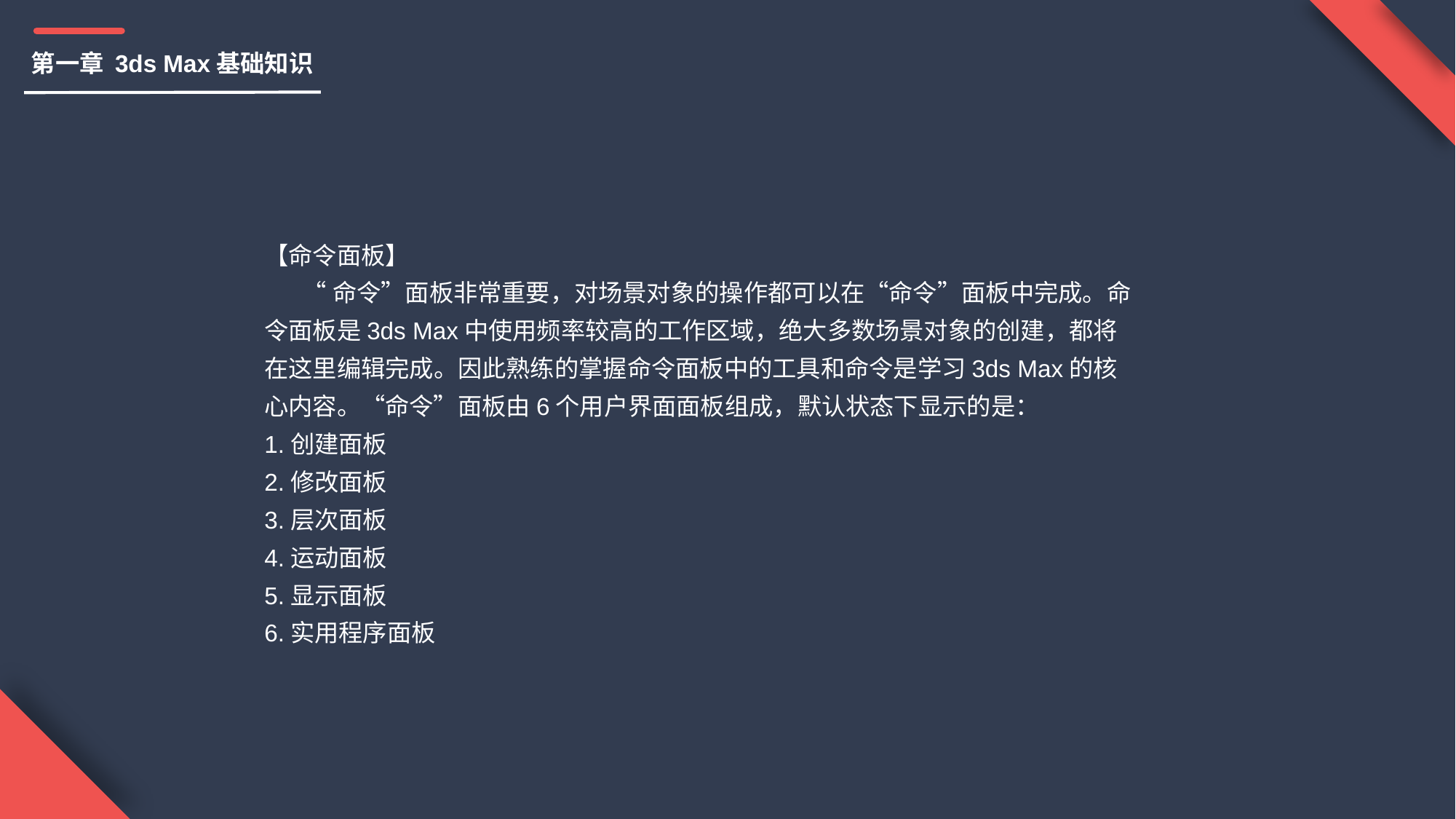

第一章 3ds Max基础知识
【命令面板】
       “命令”面板非常重要，对场景对象的操作都可以在“命令”面板中完成。命令面板是3ds Max中使用频率较高的工作区域，绝大多数场景对象的创建，都将在这里编辑完成。因此熟练的掌握命令面板中的工具和命令是学习3ds Max的核心内容。“命令”面板由6个用户界面面板组成，默认状态下显示的是：
1.创建面板
2.修改面板
3.层次面板
4.运动面板
5.显示面板
6.实用程序面板